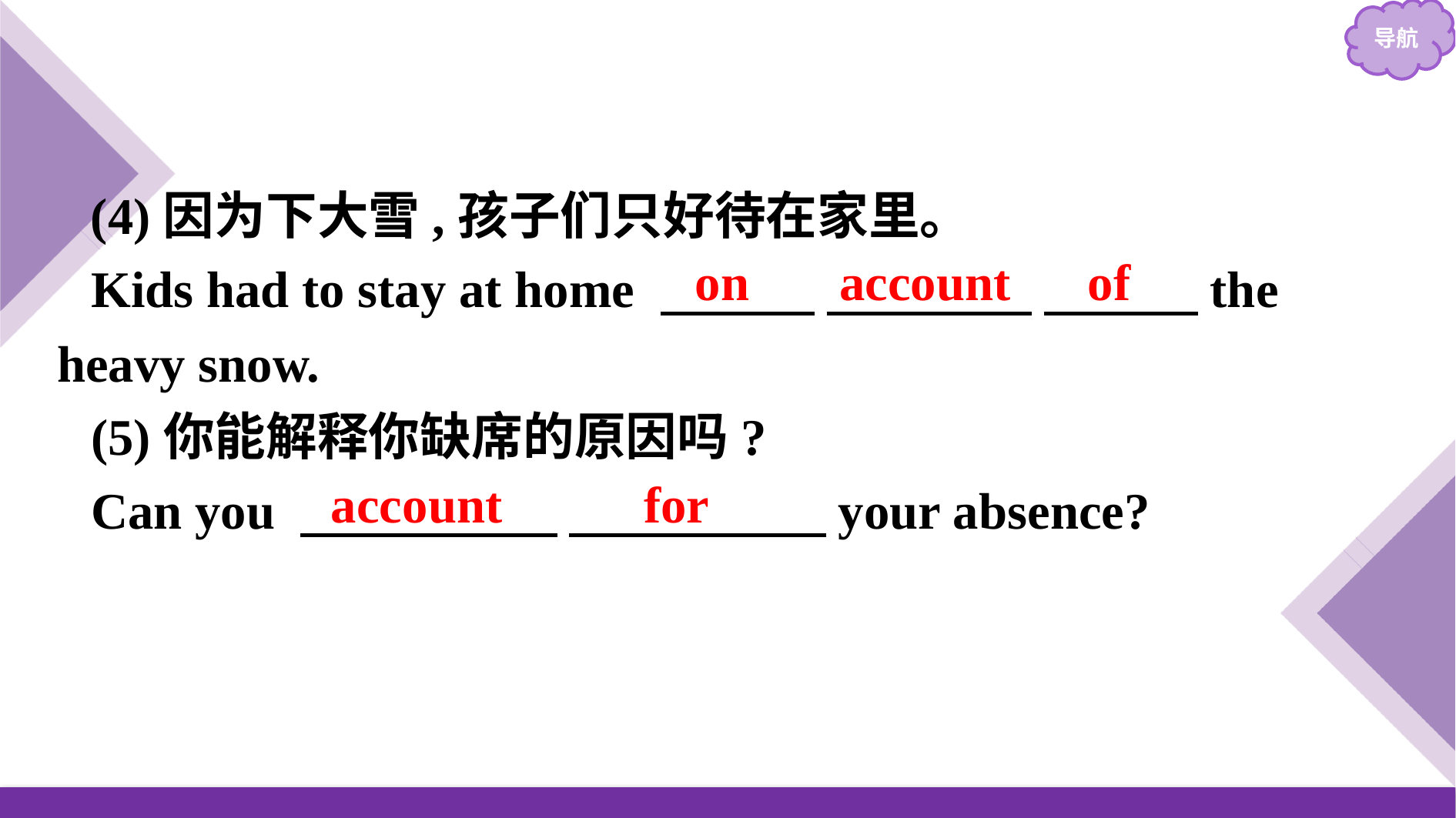

(4)因为下大雪,孩子们只好待在家里。
Kids had to stay at home 　　　 　　　　 　　　the heavy snow.
(5)你能解释你缺席的原因吗?
Can you 　　　　　 　　　　　your absence?
on       account      of
account           for